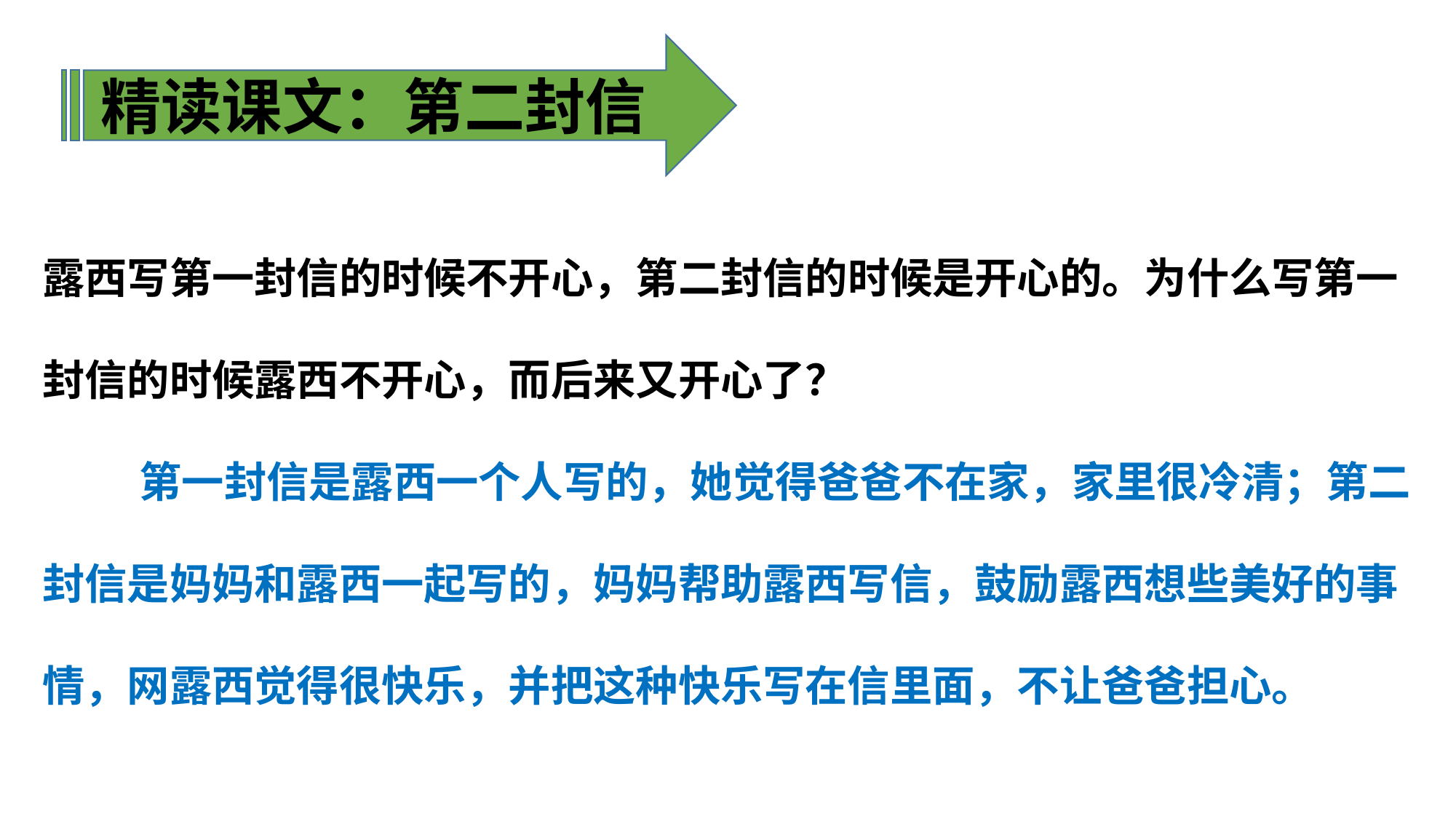

精读课文：第二封信
露西写第一封信的时候不开心，第二封信的时候是开心的。为什么写第一封信的时候露西不开心，而后来又开心了？
         第一封信是露西一个人写的，她觉得爸爸不在家，家里很冷清；第二封信是妈妈和露西一起写的，妈妈帮助露西写信，鼓励露西想些美好的事情，网露西觉得很快乐，并把这种快乐写在信里面，不让爸爸担心。